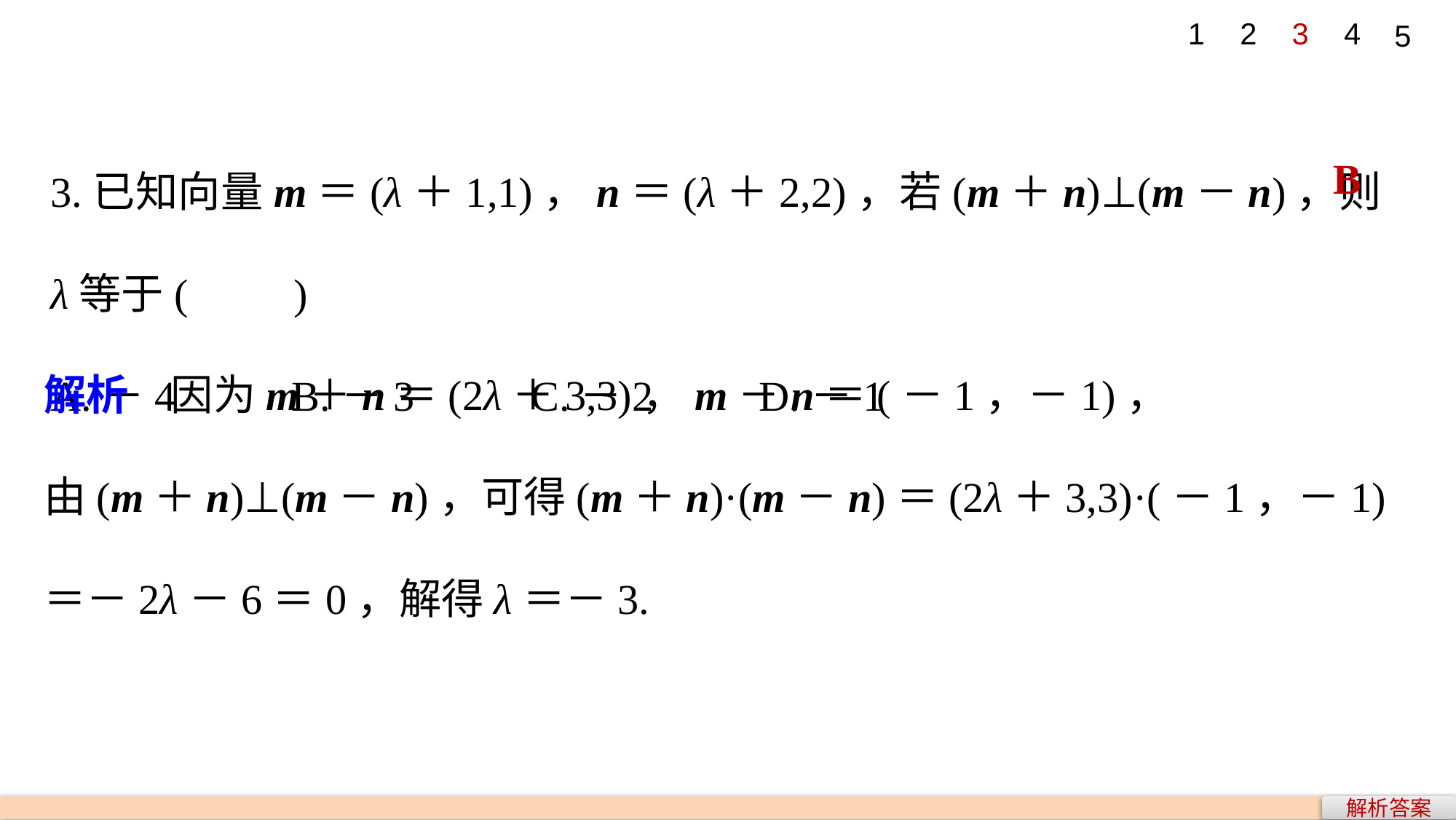

1
2
3
4
5
3.已知向量m＝(λ＋1,1)，n＝(λ＋2,2)，若(m＋n)⊥(m－n)，则λ等于(　　)
A.－4           B.－3           C.－2          D.－1
B
解析　因为m＋n＝(2λ＋3,3)，m－n＝(－1，－1)，
由(m＋n)⊥(m－n)，可得(m＋n)·(m－n)＝(2λ＋3,3)·(－1，－1)＝－2λ－6＝0，解得λ＝－3.
解析答案